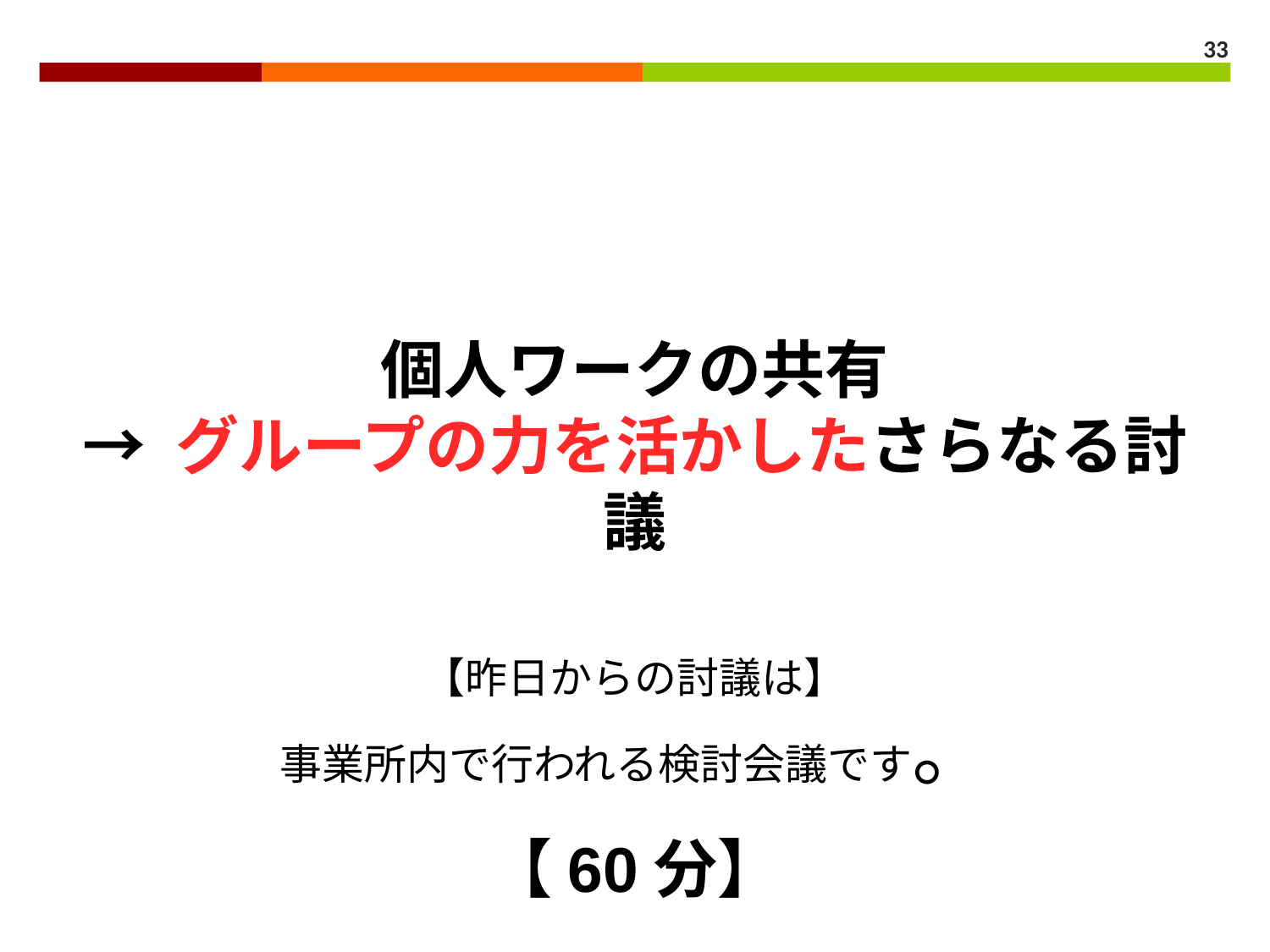

33
個人ワークの共有
→ グループの力を活かしたさらなる討議

【昨日からの討議は】
事業所内で行われる検討会議です。
【60分】